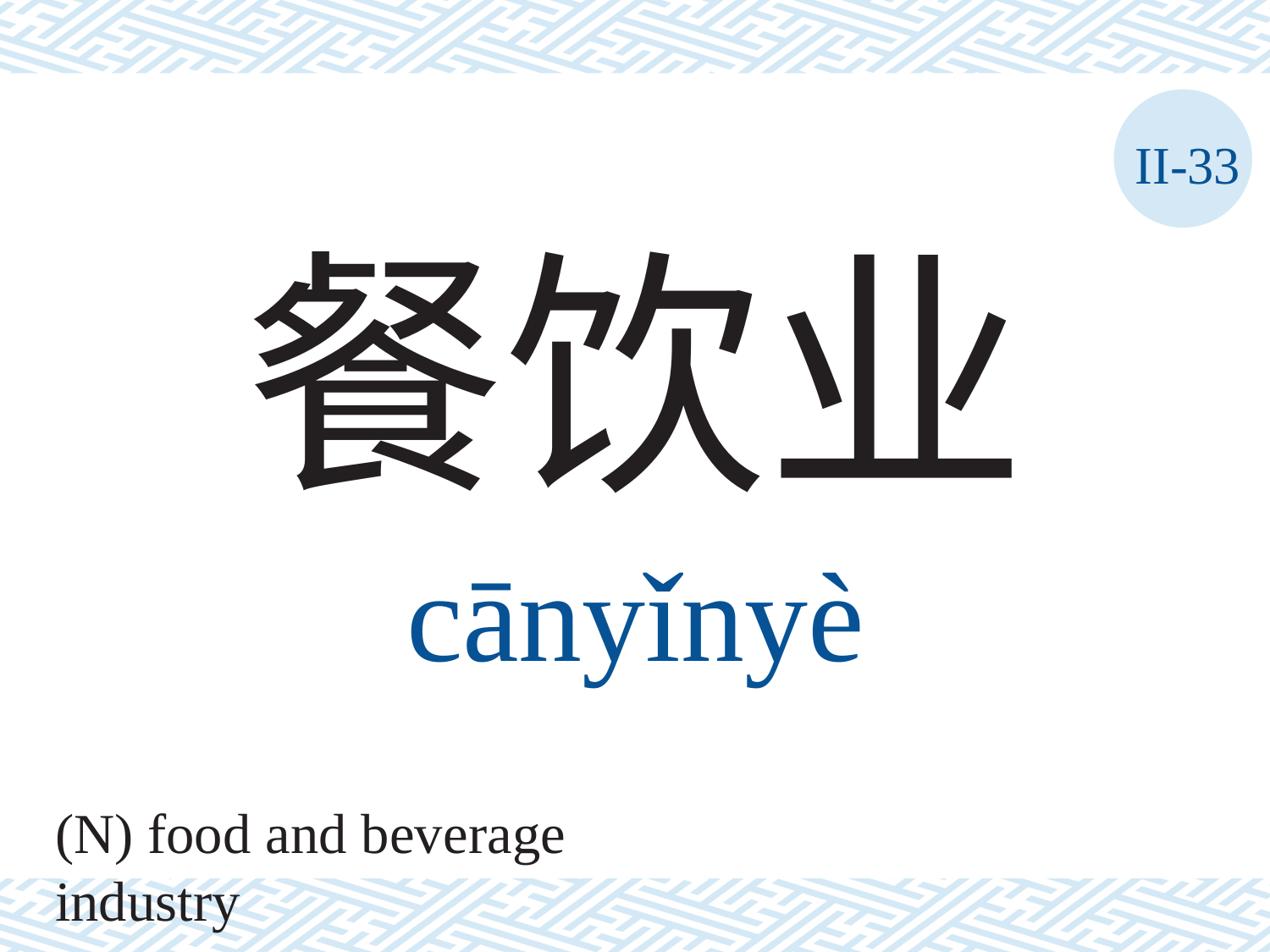

II-33
餐饮业
cānyǐnyè
(N) food and beverage industry